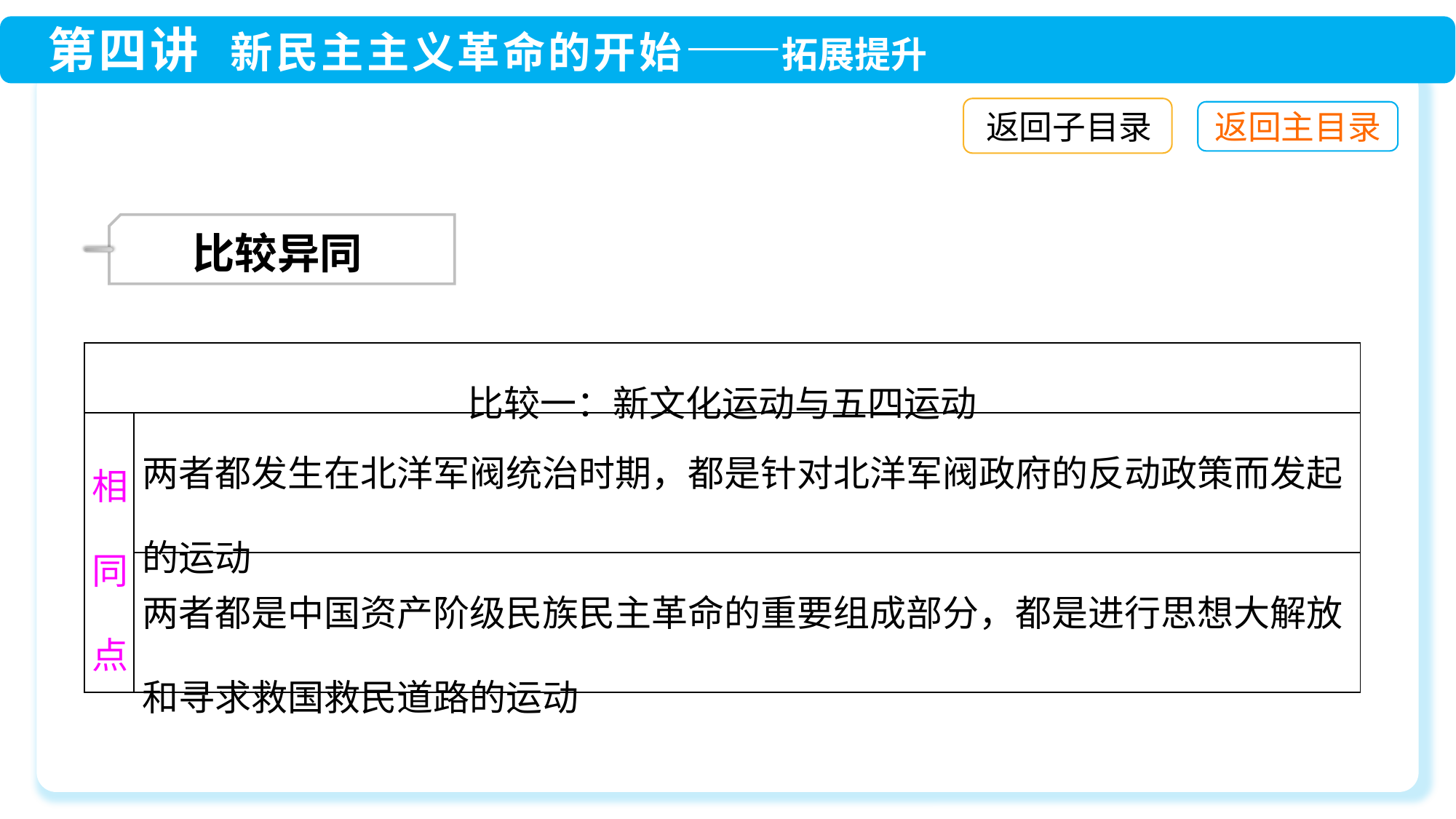

返回子目录
 比较异同

| 比较一：新文化运动与五四运动 |  |
| --- | --- |
| 相同点 | 两者都发生在北洋军阀统治时期，都是针对北洋军阀政府的反动政策而发起的运动 |
|  | 两者都是中国资产阶级民族民主革命的重要组成部分，都是进行思想大解放和寻求救国救民道路的运动 |